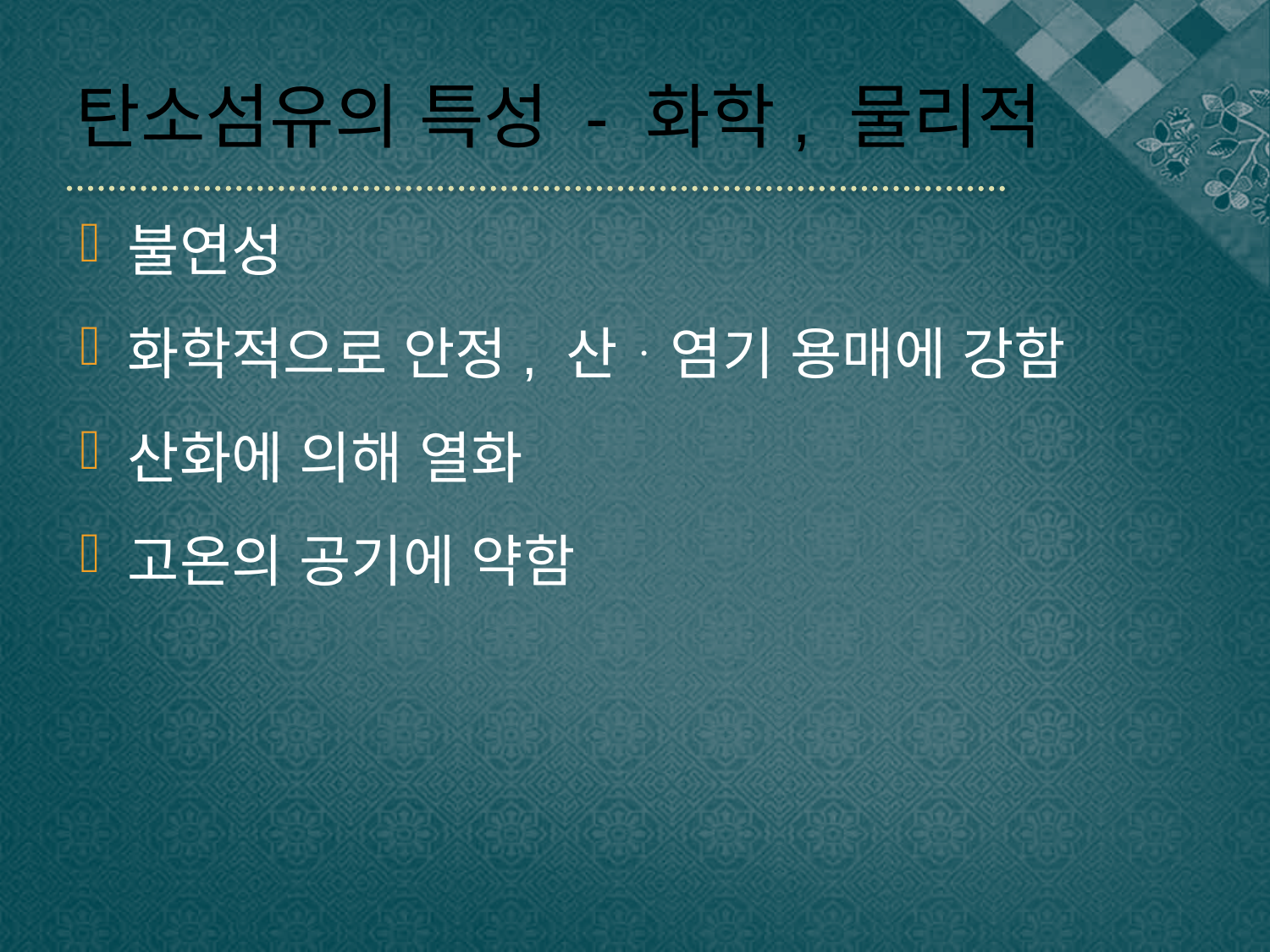

# 탄소섬유의 특성 - 화학, 물리적
불연성

화학적으로 안정, 산ᆞ염기 용매에 강함

산화에 의해 열화

고온의 공기에 약함